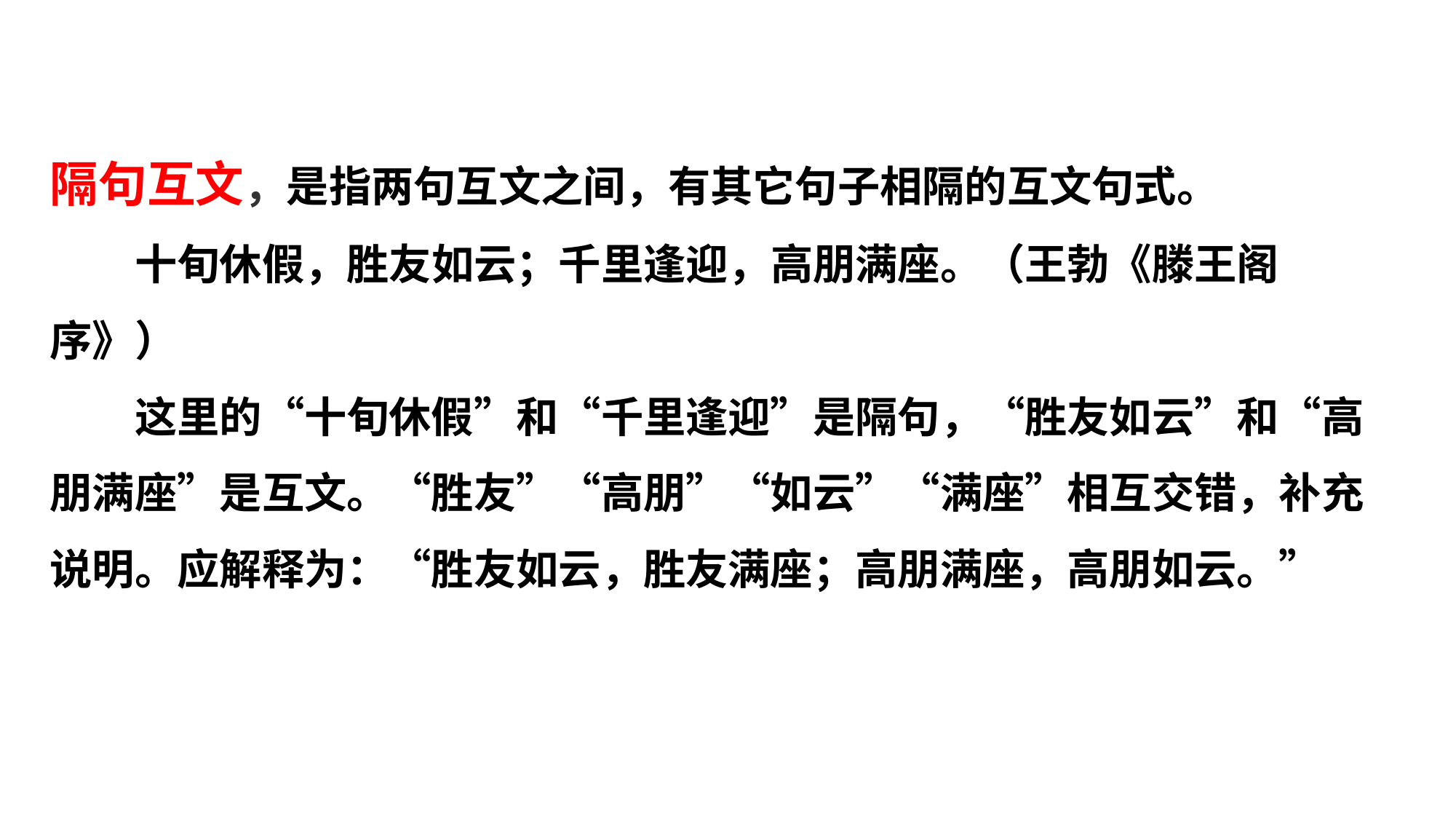

隔句互文，是指两句互文之间，有其它句子相隔的互文句式。
　　十旬休假，胜友如云；千里逢迎，高朋满座。（王勃《滕王阁序》）
　　这里的“十旬休假”和“千里逢迎”是隔句，“胜友如云”和“高朋满座”是互文。“胜友”“高朋”“如云”“满座”相互交错，补充说明。应解释为：“胜友如云，胜友满座；高朋满座，高朋如云。”